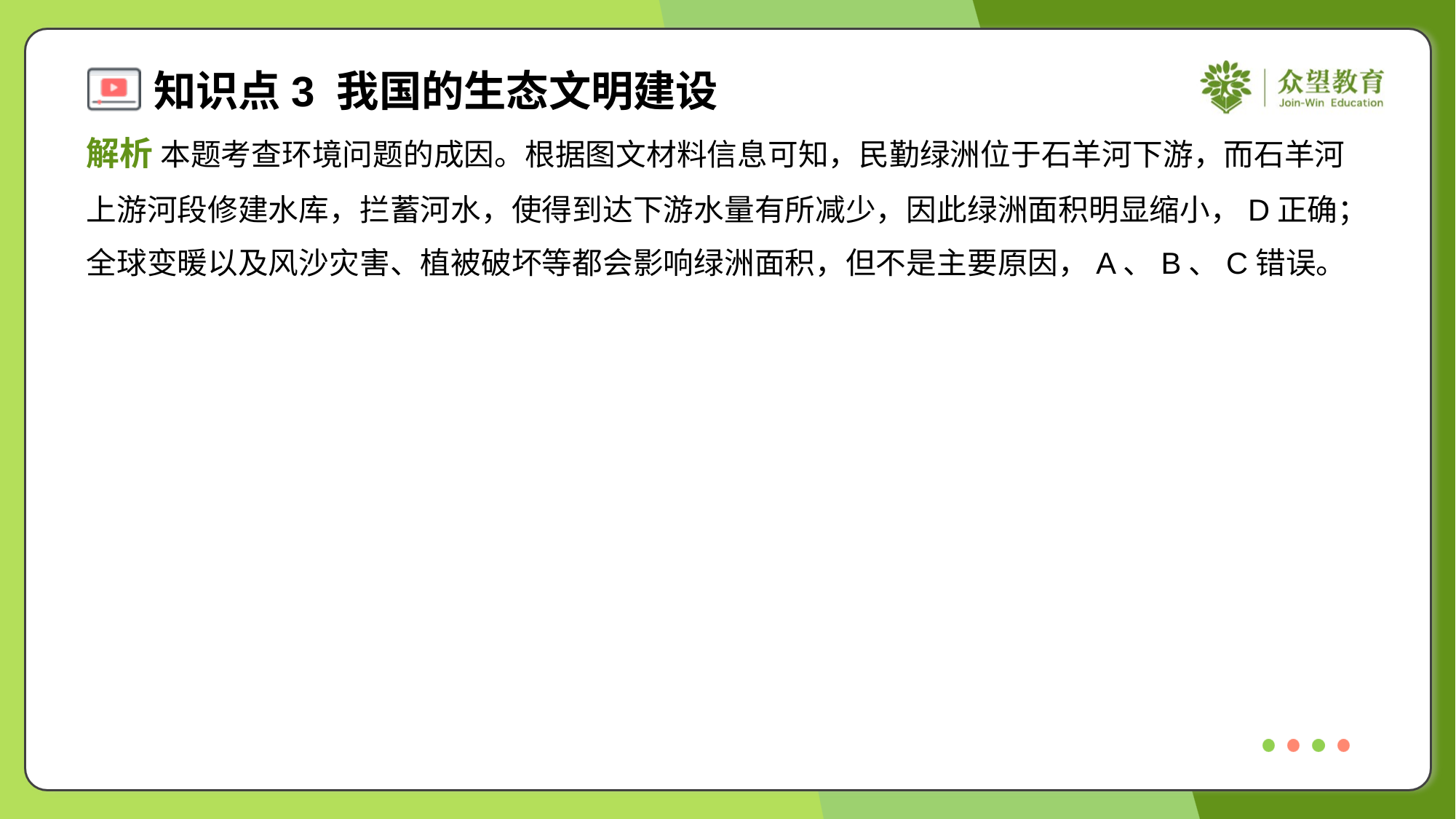

解析 本题考查环境问题的成因。根据图文材料信息可知，民勤绿洲位于石羊河下游，而石羊河
上游河段修建水库，拦蓄河水，使得到达下游水量有所减少，因此绿洲面积明显缩小，D正确；
全球变暖以及风沙灾害、植被破坏等都会影响绿洲面积，但不是主要原因，A、B、C错误。